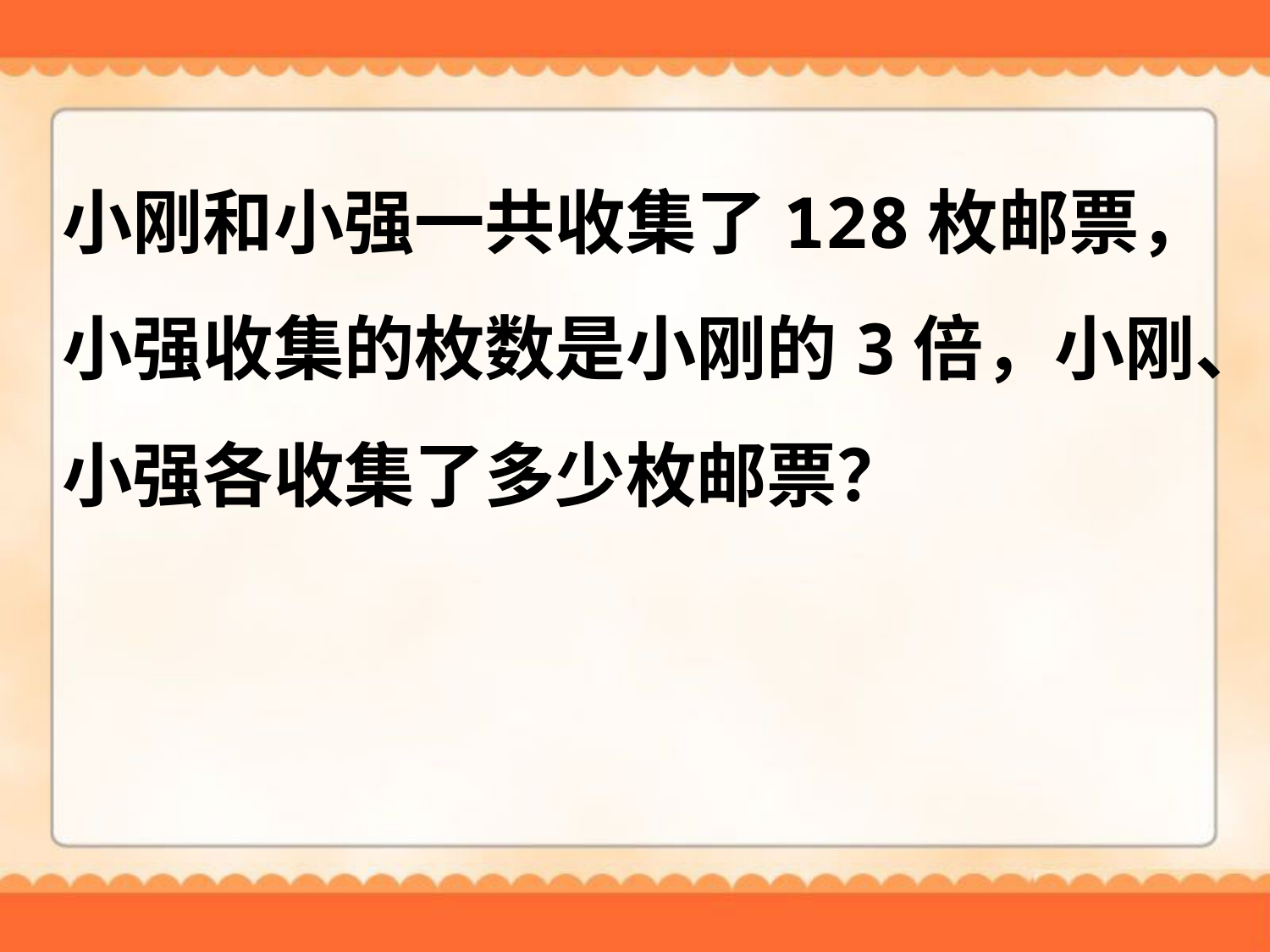

小刚和小强一共收集了128枚邮票，小强收集的枚数是小刚的3倍，小刚、小强各收集了多少枚邮票？